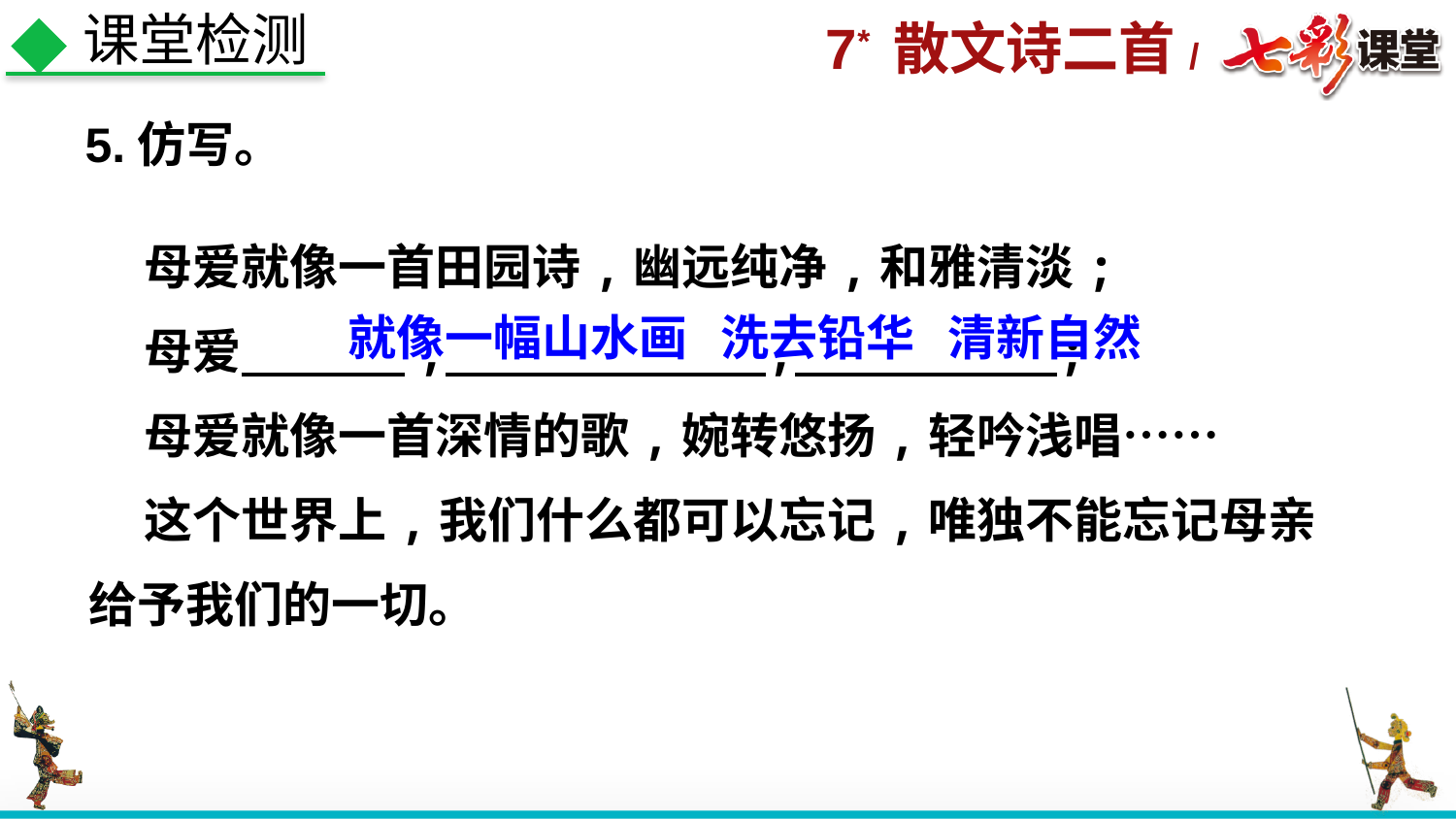

课堂检测

 5.仿写。
    母爱就像一首田园诗,幽远纯净,和雅清淡;
    母爱               ,           ,         ;
    母爱就像一首深情的歌,婉转悠扬,轻吟浅唱……
    这个世界上,我们什么都可以忘记,唯独不能忘记母亲给予我们的一切。
就像一幅山水画   洗去铅华   清新自然